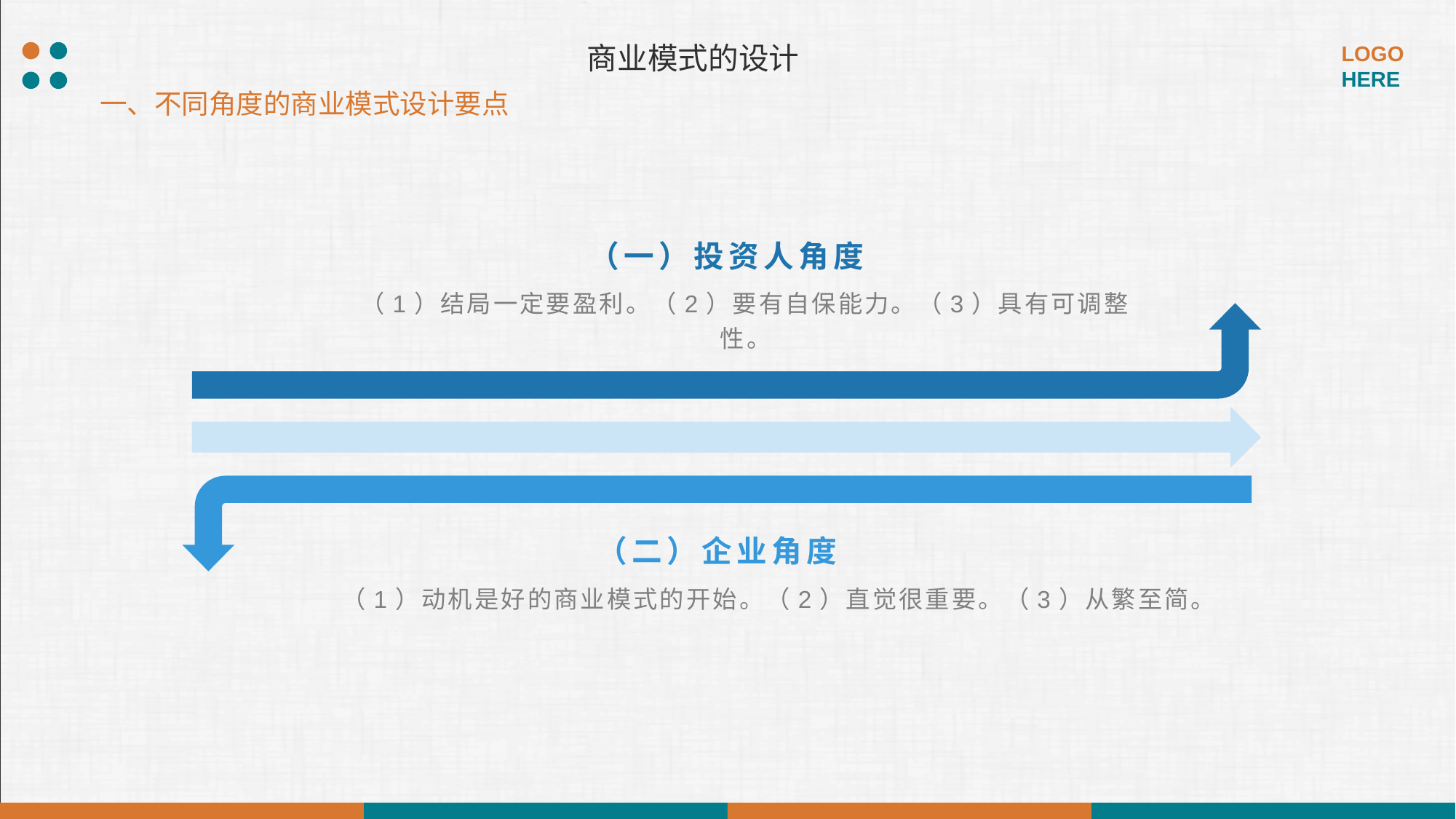

商业模式的设计
一、不同角度的商业模式设计要点

（一）投资人角度
（1）结局一定要盈利。（2）要有自保能力。（3）具有可调整性。
（二）企业角度
（1）动机是好的商业模式的开始。（2）直觉很重要。（3）从繁至简。